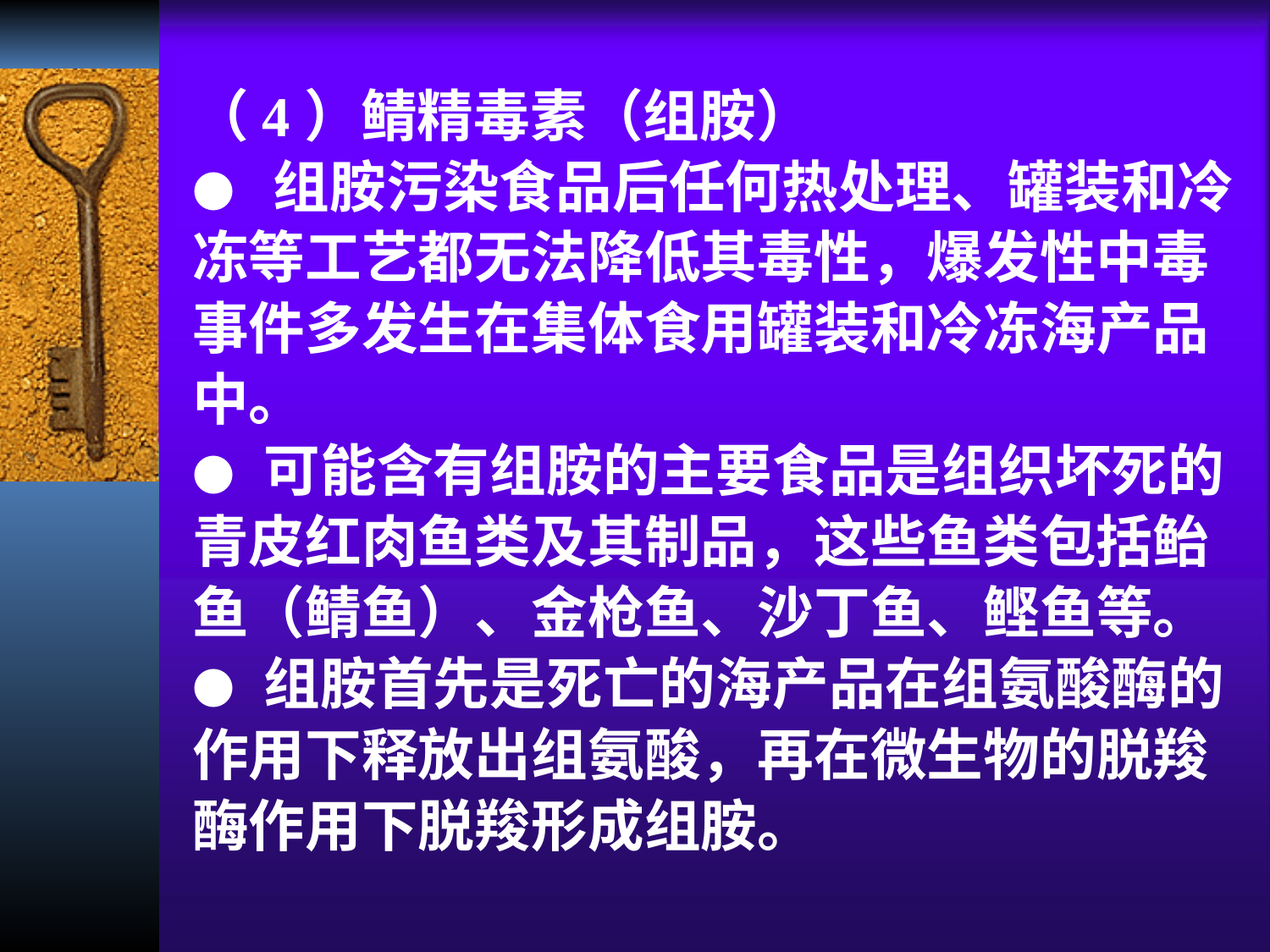

（4）鲭精毒素（组胺）
●   组胺污染食品后任何热处理、罐装和冷冻等工艺都无法降低其毒性，爆发性中毒事件多发生在集体食用罐装和冷冻海产品中。
●  可能含有组胺的主要食品是组织坏死的青皮红肉鱼类及其制品，这些鱼类包括鲐鱼（鲭鱼）、金枪鱼、沙丁鱼、鲣鱼等。
●  组胺首先是死亡的海产品在组氨酸酶的作用下释放出组氨酸，再在微生物的脱羧酶作用下脱羧形成组胺。